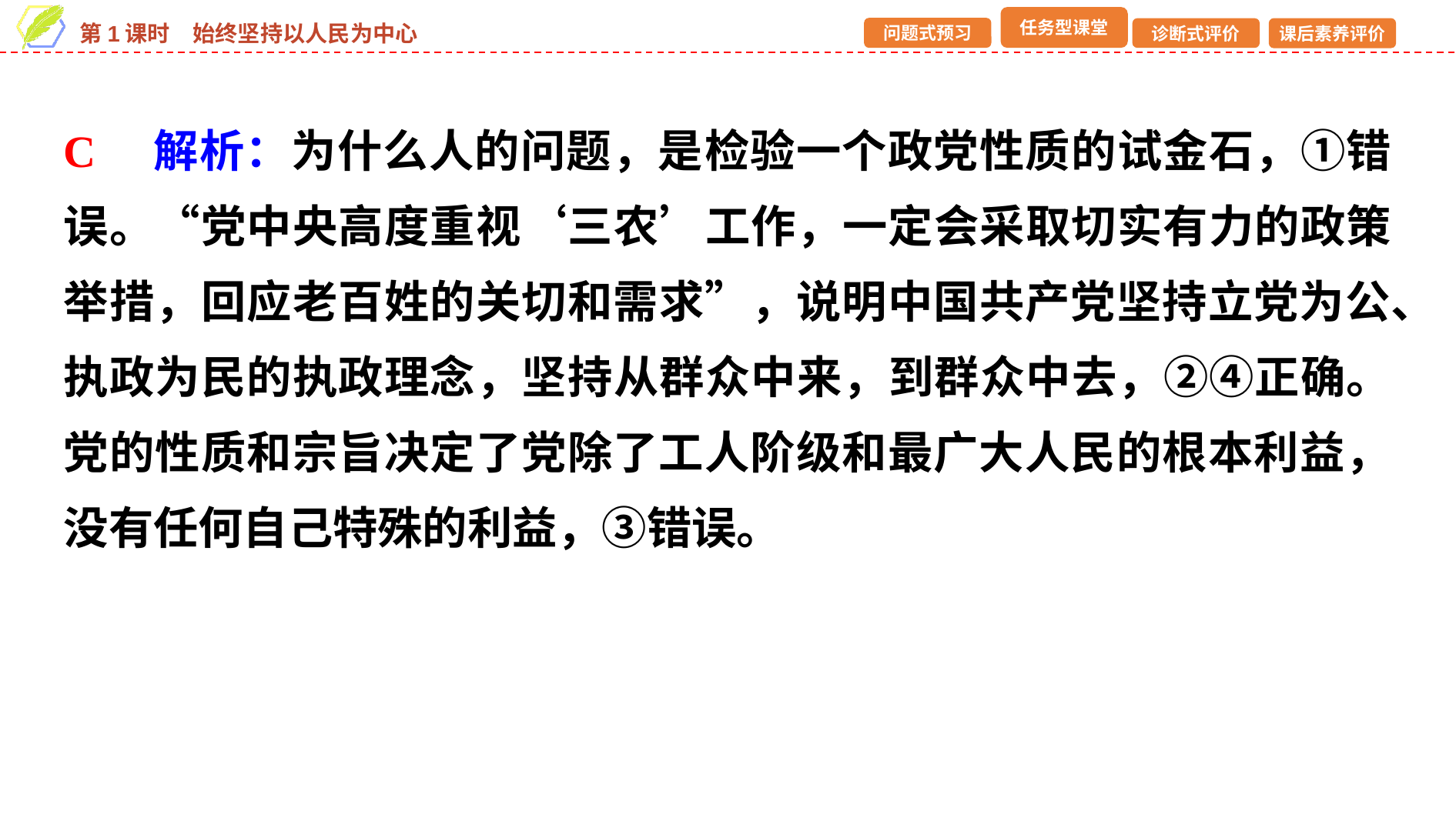

C　解析：为什么人的问题，是检验一个政党性质的试金石，①错误。“党中央高度重视‘三农’工作，一定会采取切实有力的政策举措，回应老百姓的关切和需求”，说明中国共产党坚持立党为公、执政为民的执政理念，坚持从群众中来，到群众中去，②④正确。党的性质和宗旨决定了党除了工人阶级和最广大人民的根本利益，没有任何自己特殊的利益，③错误。